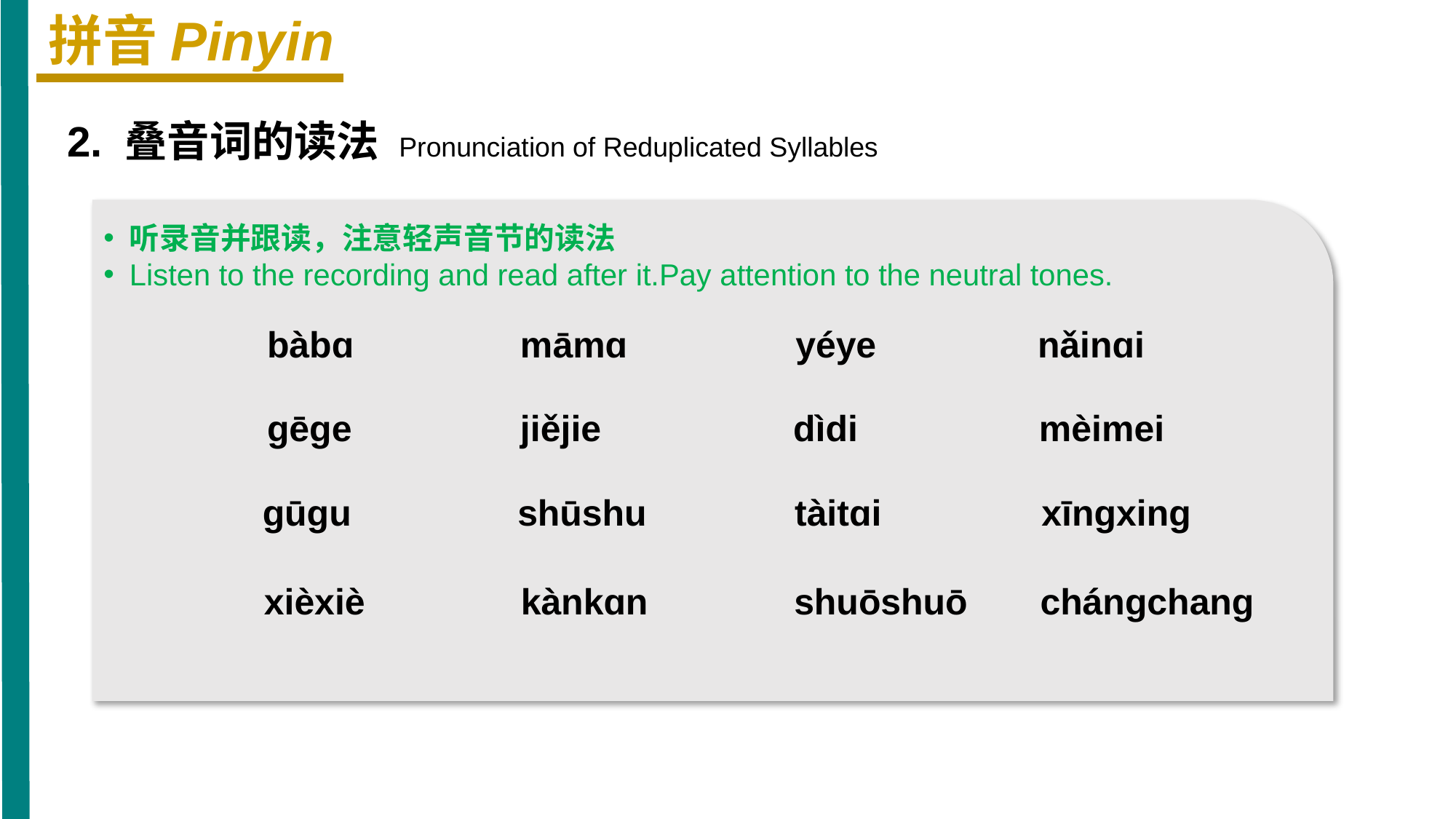

拼音Pinyin
2. 叠音词的读法 Pronunciation of Reduplicated Syllables

听录音并跟读，注意轻声音节的读法
Listen to the recording and read after it.Pay attention to the neutral tones.
bàbɑ
māmɑ
yéye
nǎinɑi
ɡēɡe
jiějie
dìdi
 mèimei
ɡūɡu
shūshu
tàitɑi
xīnɡxinɡ
 xièxiè
kànkɑn
shuōshuō
chánɡchanɡ